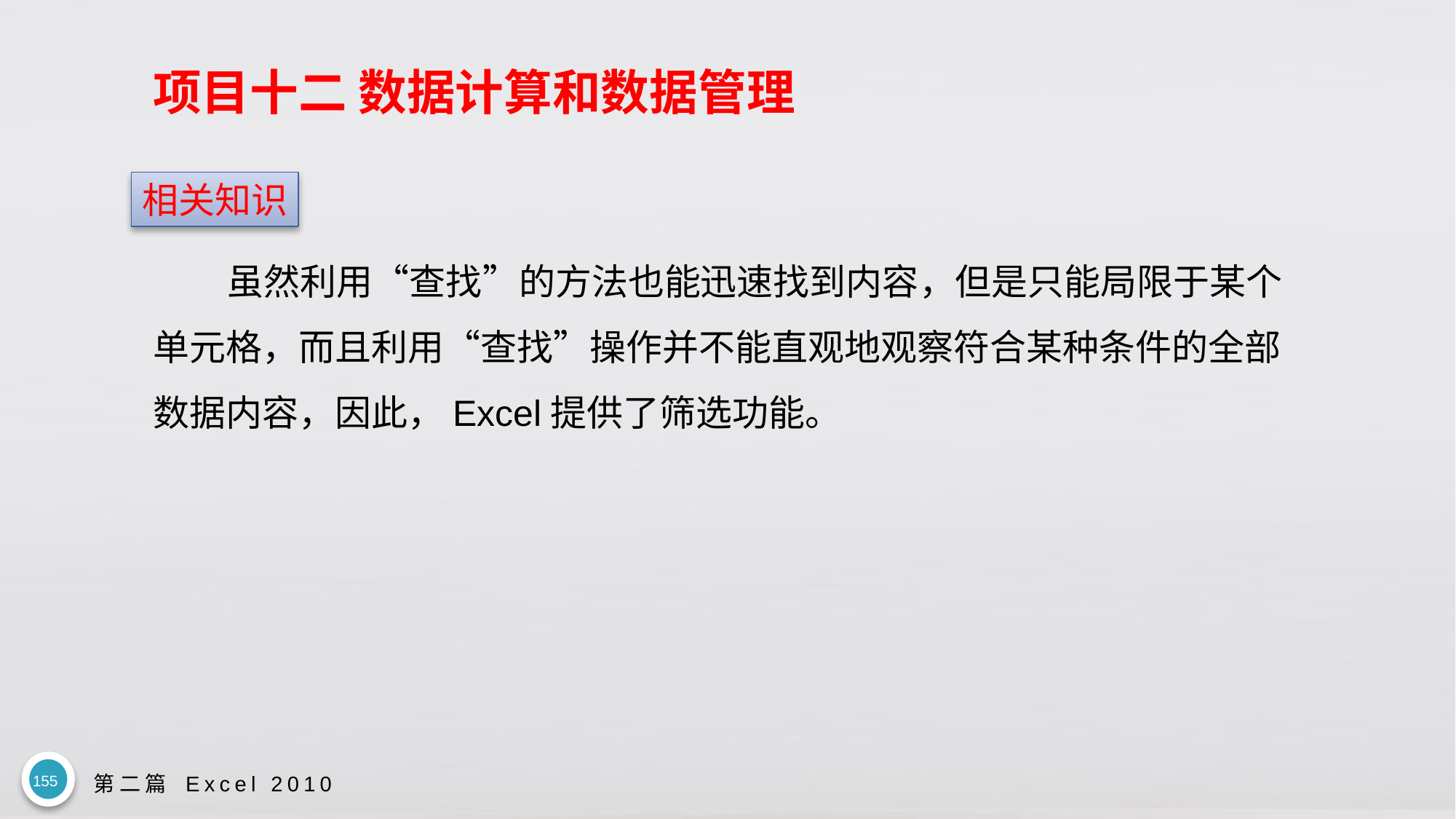

# 项目十二 数据计算和数据管理
相关知识
虽然利用“查找”的方法也能迅速找到内容，但是只能局限于某个单元格，而且利用“查找”操作并不能直观地观察符合某种条件的全部数据内容，因此，Excel提供了筛选功能。
155